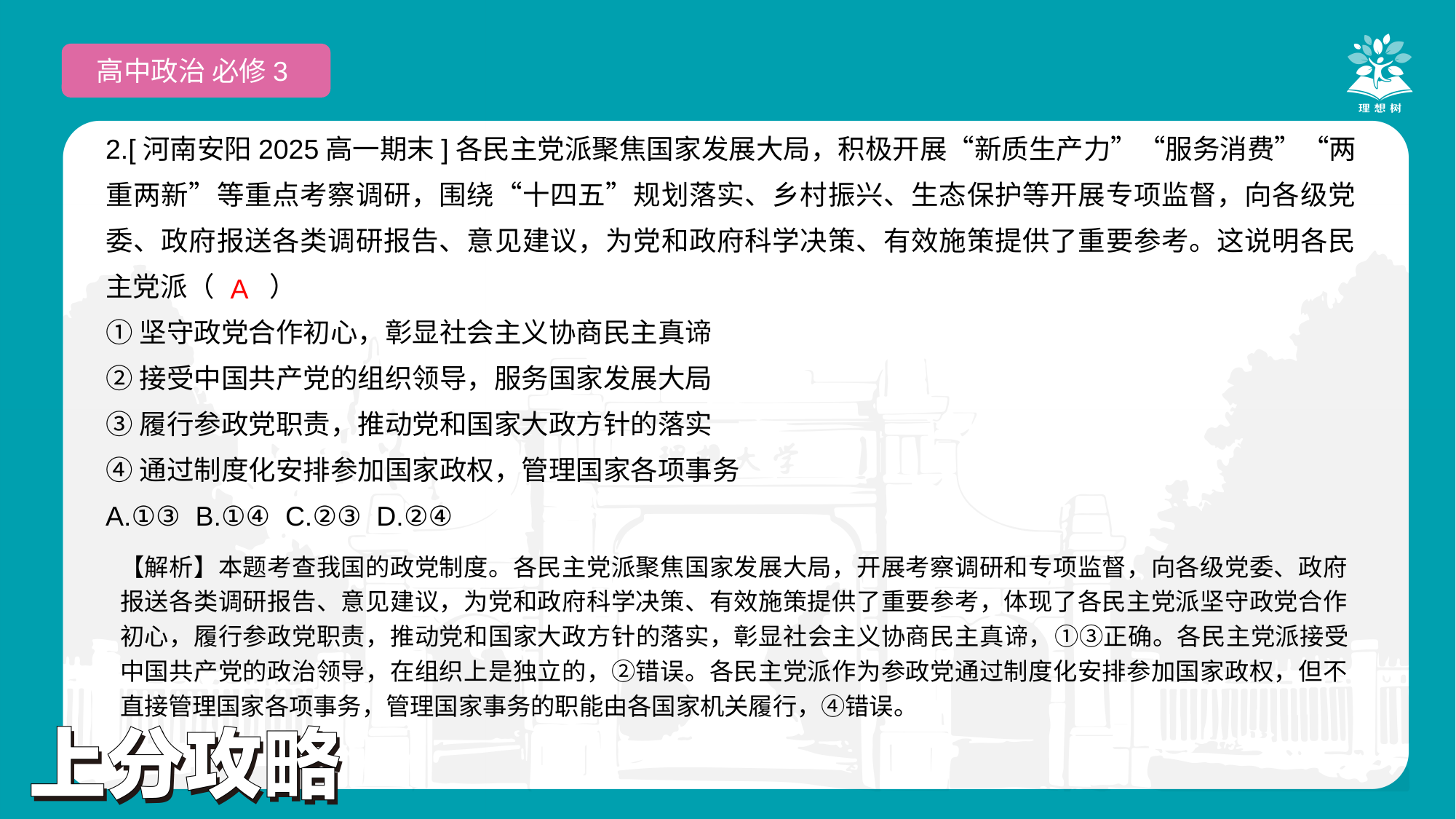

高中政治 必修3
2.[河南安阳2025高一期末]各民主党派聚焦国家发展大局，积极开展“新质生产力”“服务消费”“两重两新”等重点考察调研，围绕“十四五”规划落实、乡村振兴、生态保护等开展专项监督，向各级党委、政府报送各类调研报告、意见建议，为党和政府科学决策、有效施策提供了重要参考。这说明各民主党派（　　）
①坚守政党合作初心，彰显社会主义协商民主真谛
②接受中国共产党的组织领导，服务国家发展大局
③履行参政党职责，推动党和国家大政方针的落实
④通过制度化安排参加国家政权，管理国家各项事务
A.①③  B.①④  C.②③  D.②④
 A
【解析】本题考查我国的政党制度。各民主党派聚焦国家发展大局，开展考察调研和专项监督，向各级党委、政府报送各类调研报告、意见建议，为党和政府科学决策、有效施策提供了重要参考，体现了各民主党派坚守政党合作初心，履行参政党职责，推动党和国家大政方针的落实，彰显社会主义协商民主真谛，①③正确。各民主党派接受中国共产党的政治领导，在组织上是独立的，②错误。各民主党派作为参政党通过制度化安排参加国家政权，但不直接管理国家各项事务，管理国家事务的职能由各国家机关履行，④错误。